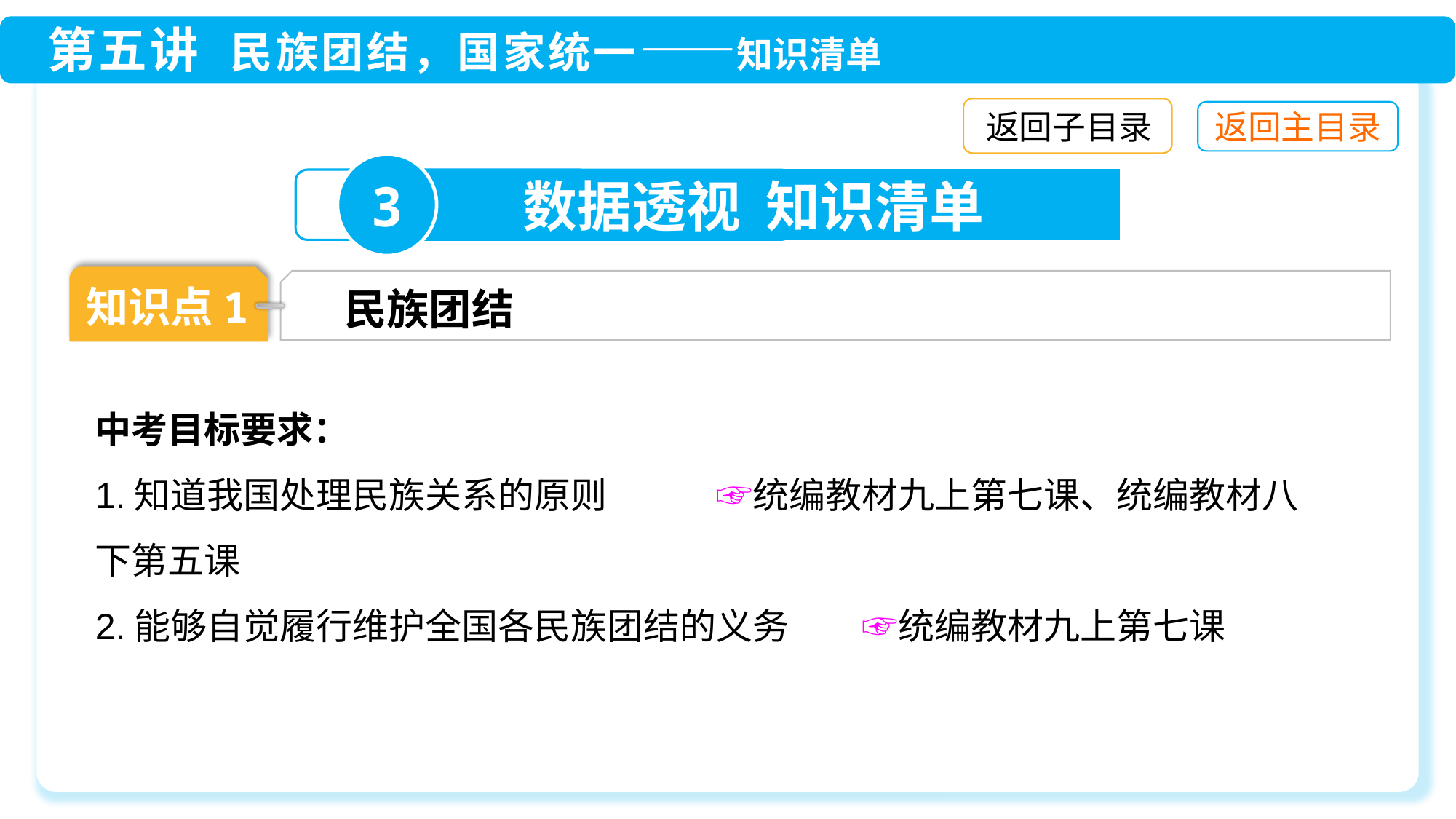

返回子目录
3

数据透视  知识清单
知识点1
民族团结

中考目标要求：
1.知道我国处理民族关系的原则　　　☞统编教材九上第七课、统编教材八下第五课
2.能够自觉履行维护全国各民族团结的义务　　☞统编教材九上第七课